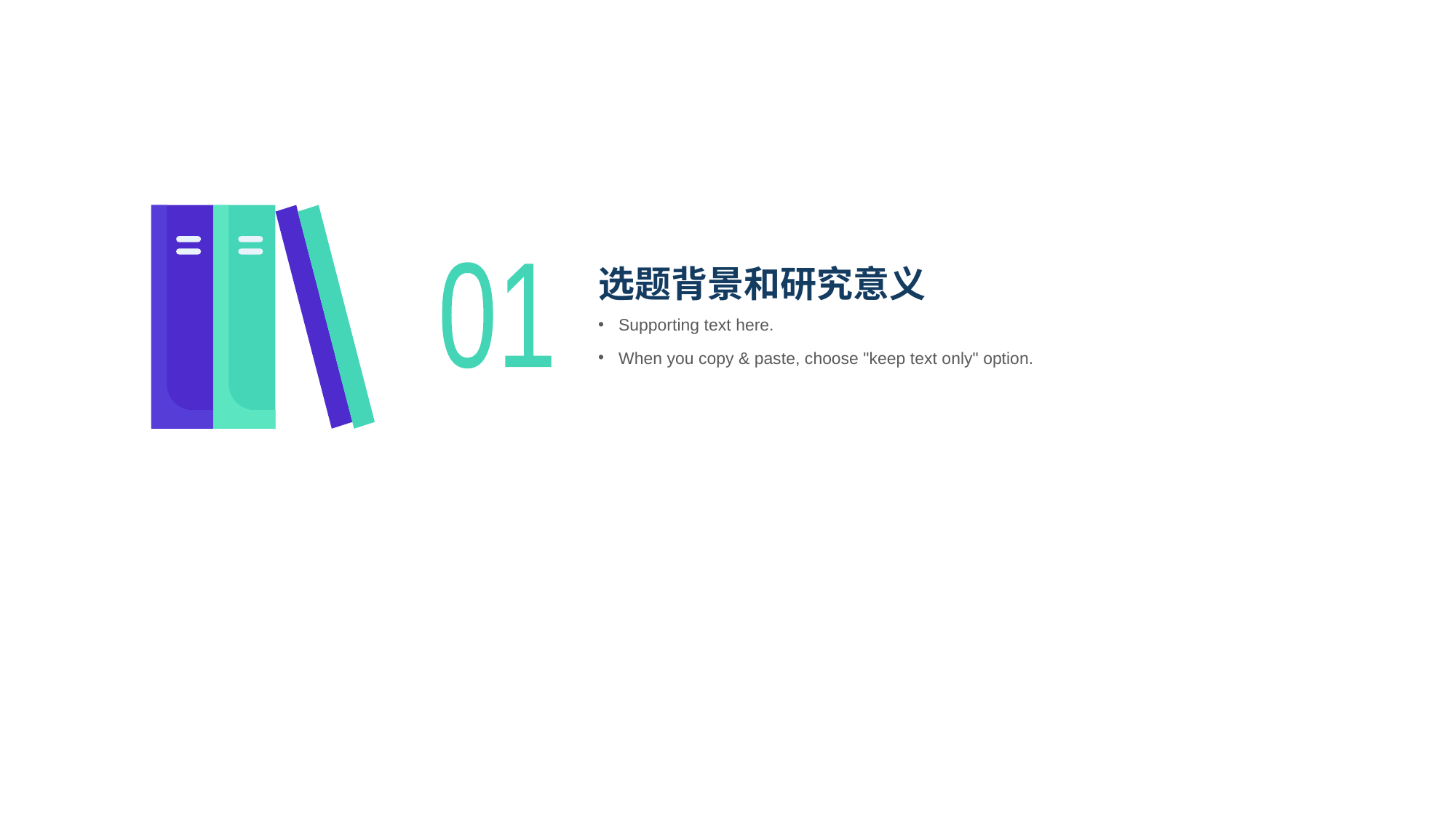

# 选题背景和研究意义

01
Supporting text here.
When you copy & paste, choose "keep text only" option.